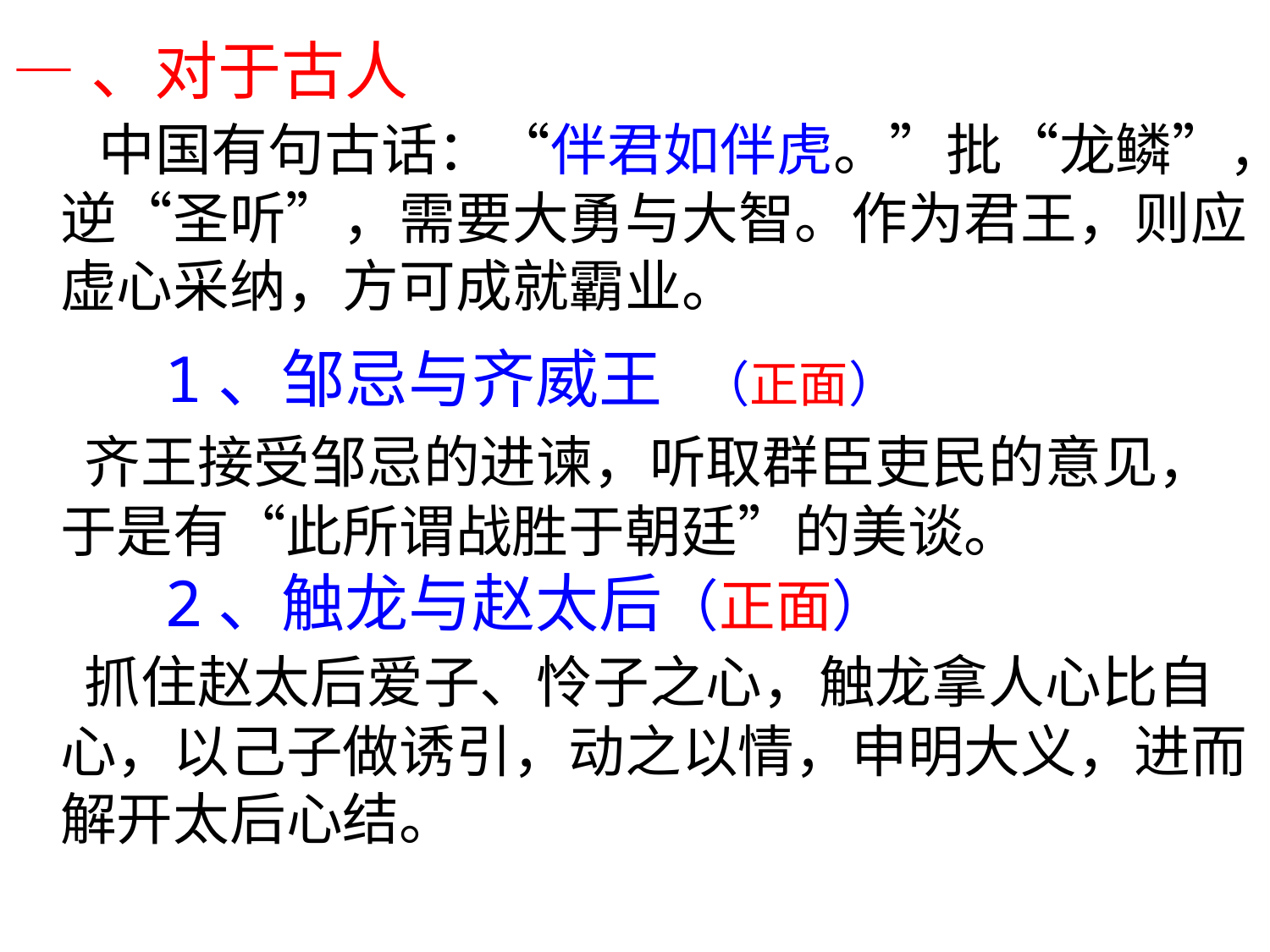

—、对于古人
     中国有句古话：“伴君如伴虎。”批“龙鳞”，逆“圣听”，需要大勇与大智。作为君王，则应虚心采纳，方可成就霸业。
    1、邹忌与齐威王  （正面）
    齐王接受邹忌的进谏，听取群臣吏民的意见，于是有“此所谓战胜于朝廷”的美谈。
    2、触龙与赵太后（正面）
    抓住赵太后爱子、怜子之心，触龙拿人心比自心，以己子做诱引，动之以情，申明大义，进而解开太后心结。